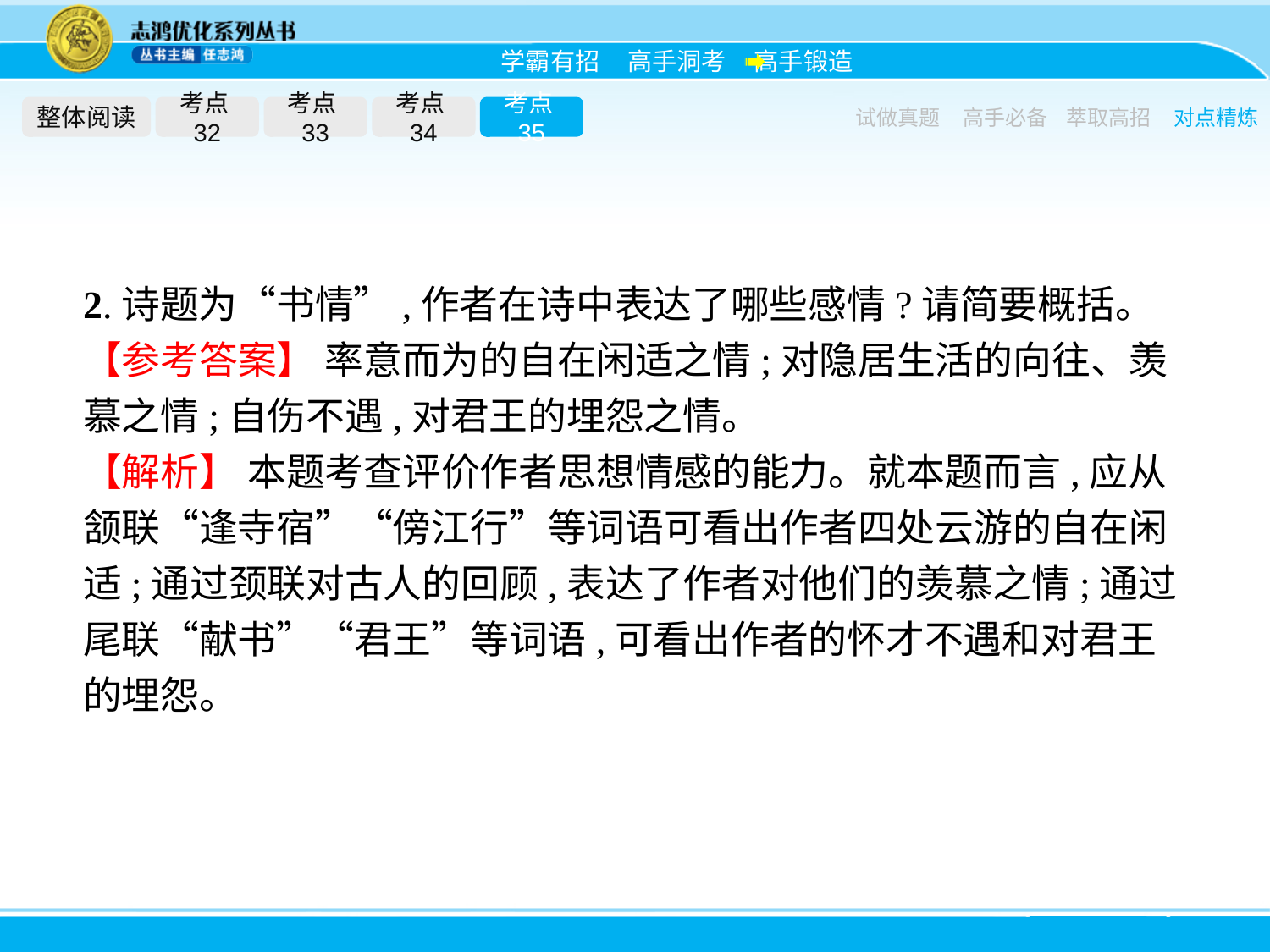

整体阅读
考点32
考点33
考点34
考点35
试做真题
高手必备
萃取高招
对点精炼
2.诗题为“书情”,作者在诗中表达了哪些感情?请简要概括。
【参考答案】 率意而为的自在闲适之情;对隐居生活的向往、羡慕之情;自伤不遇,对君王的埋怨之情。
【解析】 本题考查评价作者思想情感的能力。就本题而言,应从颔联“逢寺宿”“傍江行”等词语可看出作者四处云游的自在闲适;通过颈联对古人的回顾,表达了作者对他们的羡慕之情;通过尾联“献书”“君王”等词语,可看出作者的怀才不遇和对君王的埋怨。